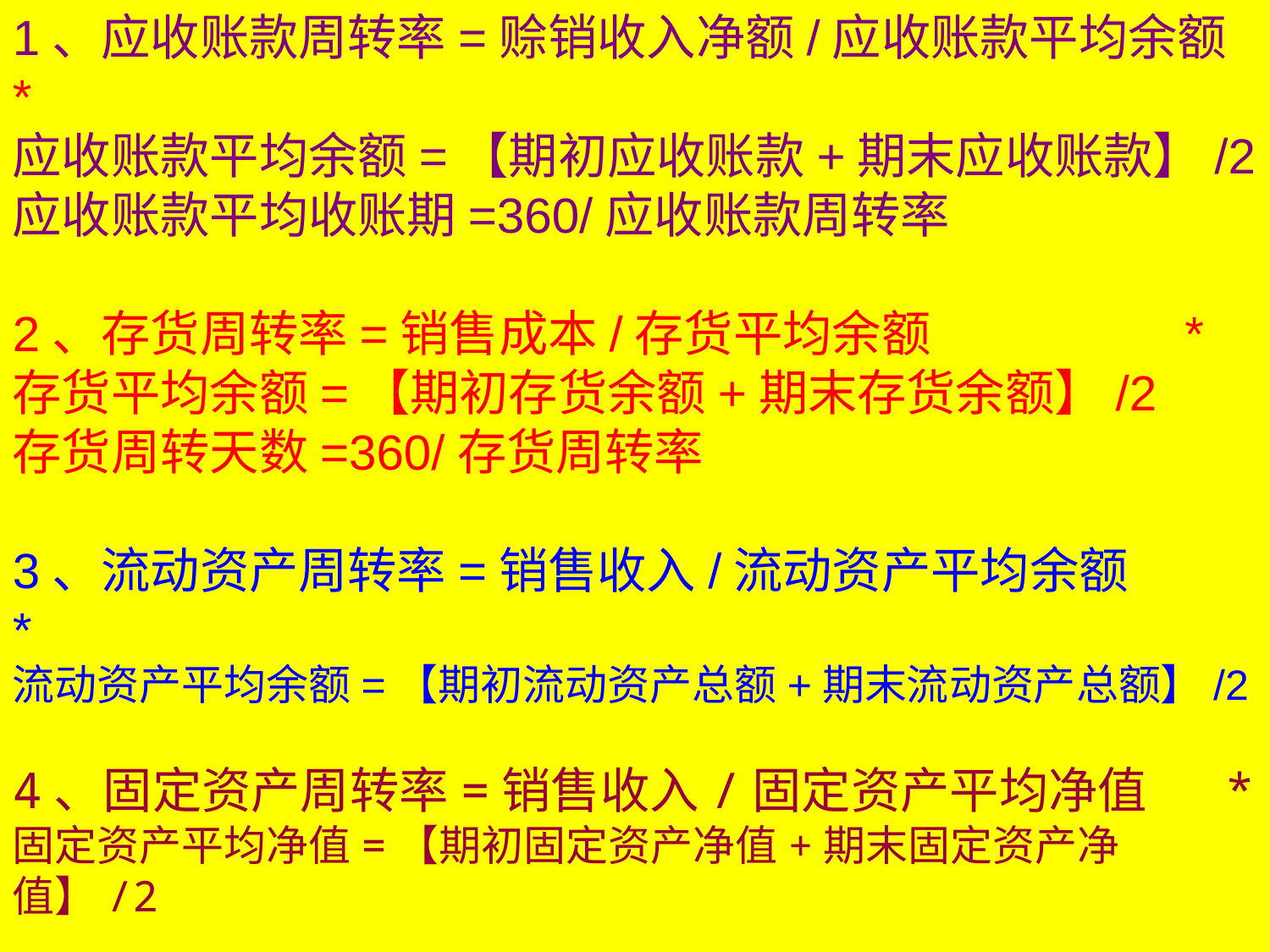

1、应收账款周转率=赊销收入净额/应收账款平均余额  *
应收账款平均余额=【期初应收账款+期末应收账款】/2
应收账款平均收账期=360/应收账款周转率

2、存货周转率=销售成本/存货平均余额                      *
存货平均余额=【期初存货余额+期末存货余额】/2
存货周转天数=360/存货周转率

3、流动资产周转率=销售收入/流动资产平均余额         *
流动资产平均余额=【期初流动资产总额+期末流动资产总额】/2

4、固定资产周转率=销售收入/固定资产平均净值      *
固定资产平均净值=【期初固定资产净值+期末固定资产净值】/2

5、总资产周转率=销售收入/资产平均总额          *
资产平均总额=【期初资产总额+期末资产总额】/2